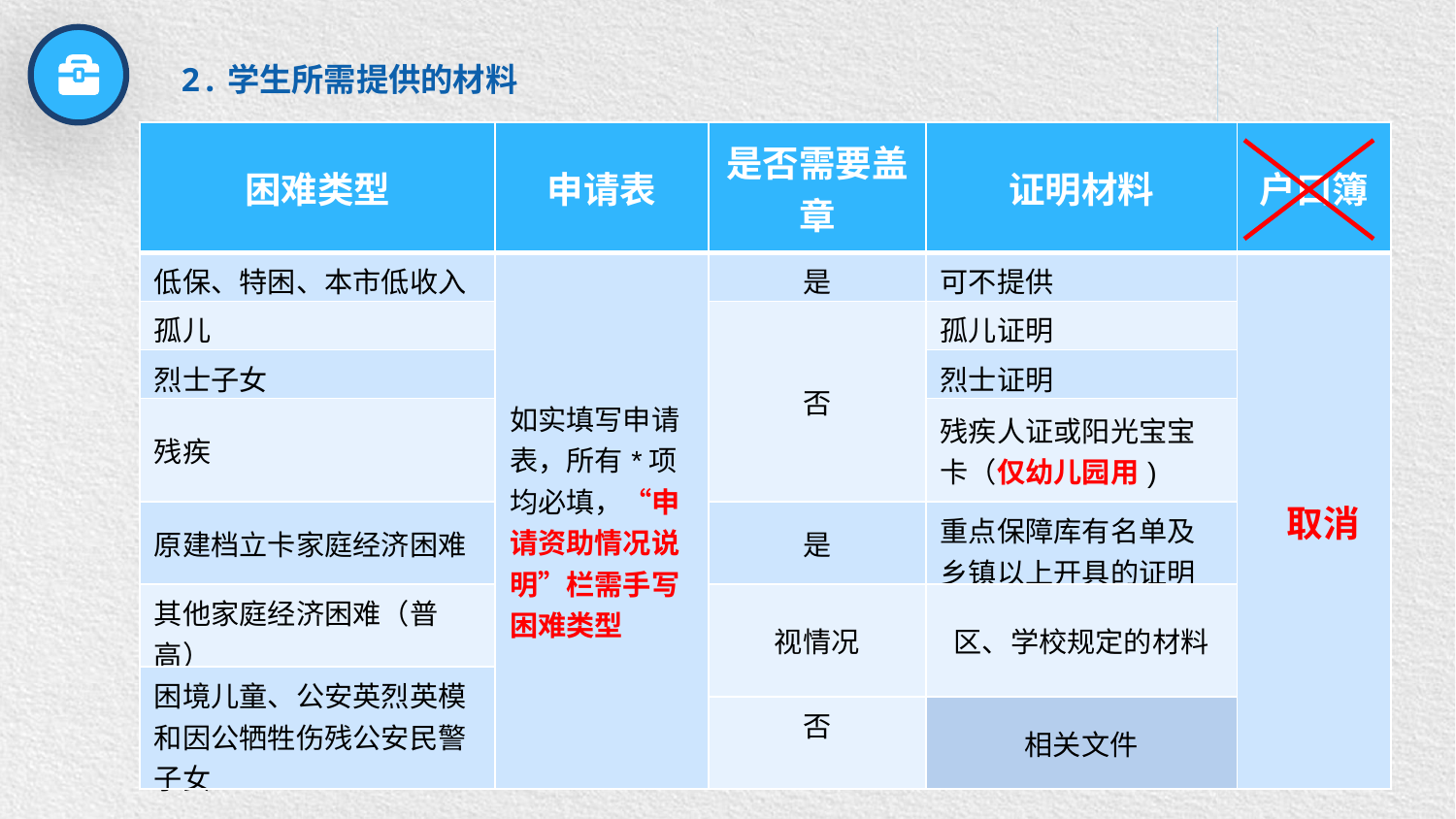

2.学生所需提供的材料

| 困难类型 | 申请表 | 是否需要盖章 | 证明材料 | 户口簿 |
| --- | --- | --- | --- | --- |
| 低保、特困、本市低收入 | 如实填写申请表，所有\*项均必填，“申请资助情况说明”栏需手写困难类型 | 是 | 可不提供 | 取消 |
| 孤儿 |  | 否 | 孤儿证明 |  |
| 烈士子女 |  |  | 烈士证明 |  |
| 残疾 |  |  | 残疾人证或阳光宝宝卡（仅幼儿园用) |  |
| 原建档立卡家庭经济困难 |  | 是 | 重点保障库有名单及乡镇以上开具的证明 |  |
| 其他家庭经济困难（普高） |  | 视情况 | 区、学校规定的材料 |  |
| 困境儿童、公安英烈英模和因公牺牲伤残公安民警子女 |  |  |  |  |
|  |  | 否 | 相关文件 |  |